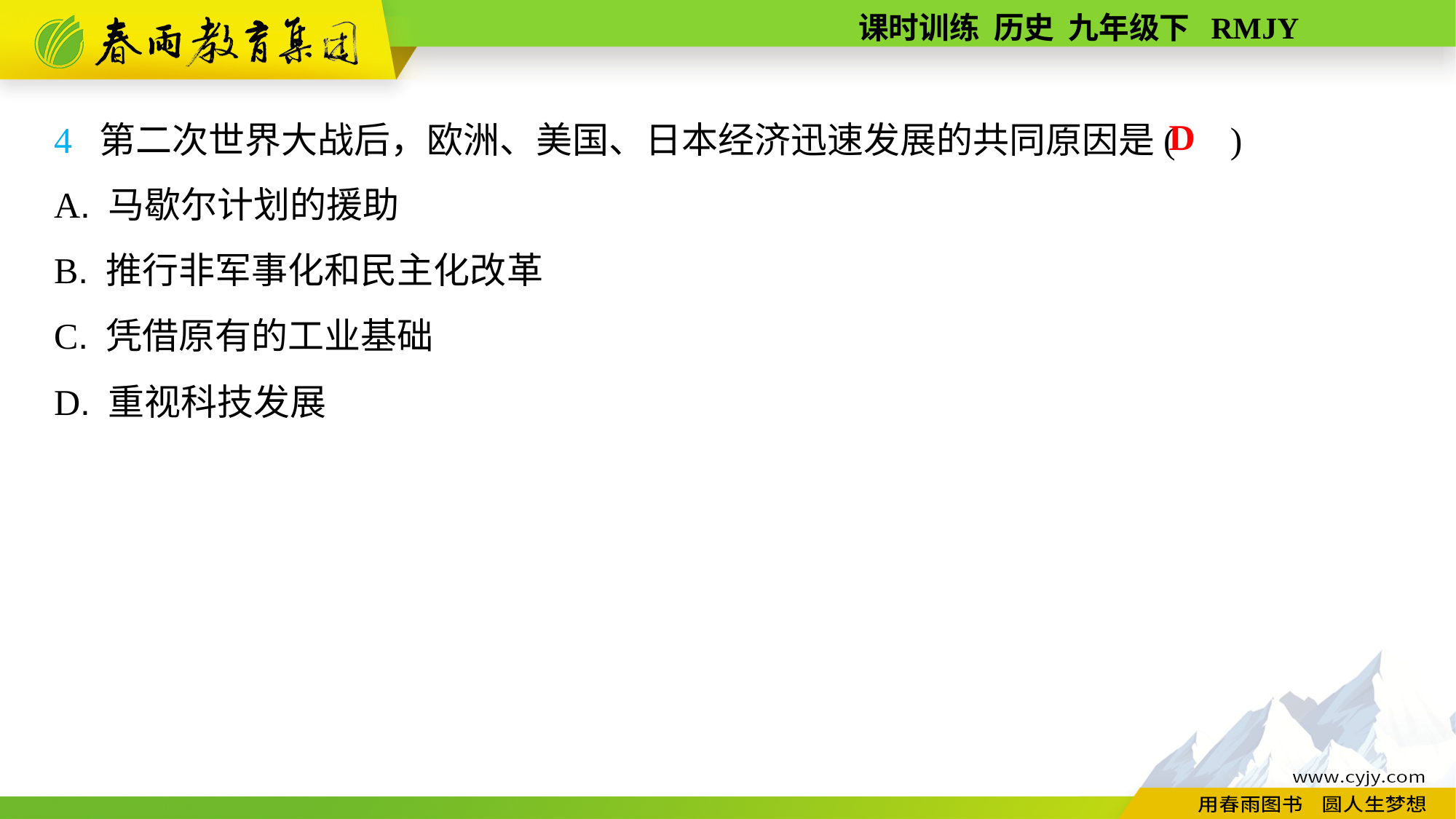

4  第二次世界大战后，欧洲、美国、日本经济迅速发展的共同原因是(      )
A. 马歇尔计划的援助
B. 推行非军事化和民主化改革
C. 凭借原有的工业基础
D. 重视科技发展
D